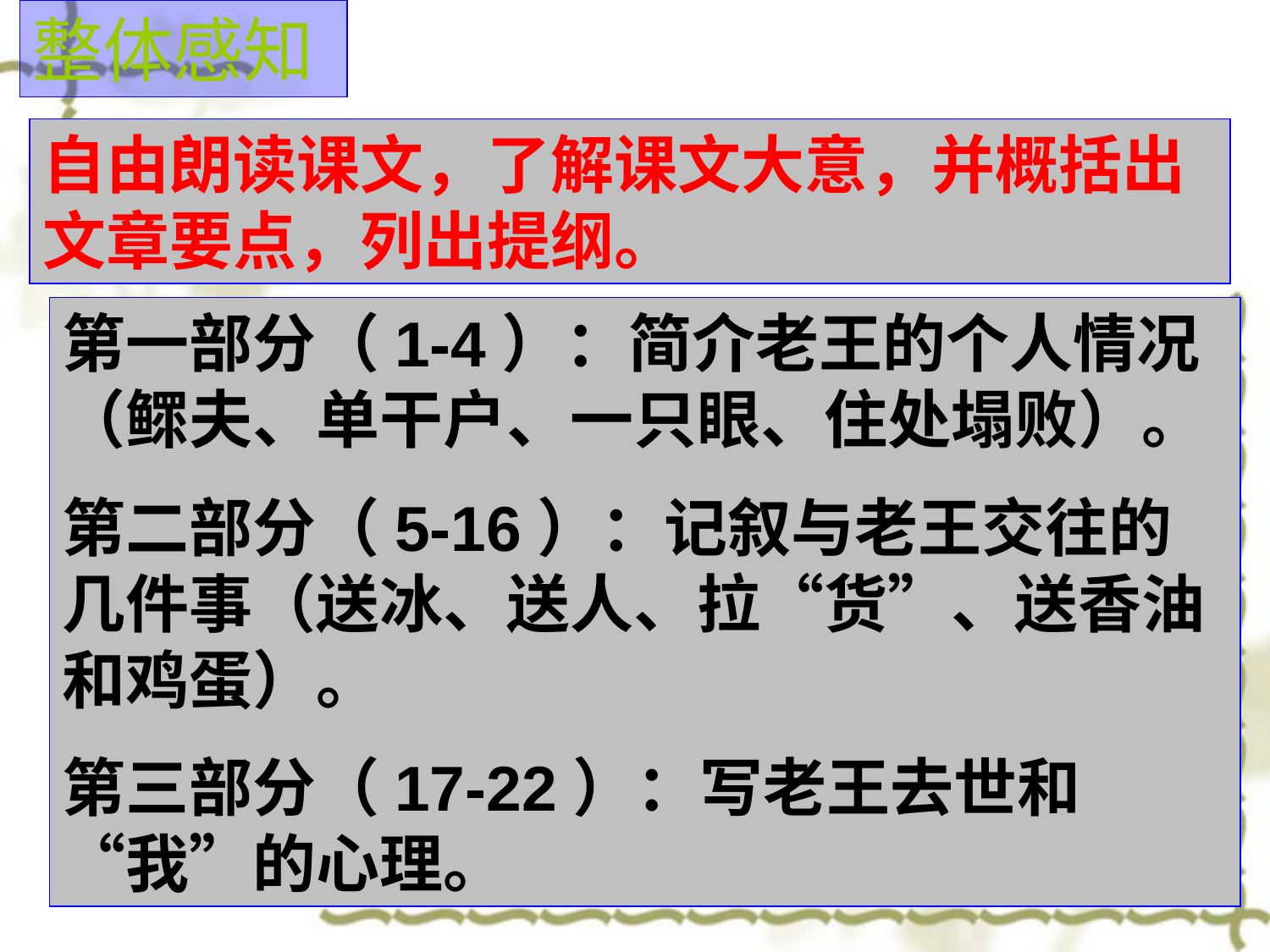

整体感知
自由朗读课文，了解课文大意，并概括出文章要点，列出提纲。
第一部分（1-4）：简介老王的个人情况（鳏夫、单干户、一只眼、住处塌败）。
第二部分（5-16）：记叙与老王交往的几件事（送冰、送人、拉“货”、送香油和鸡蛋）。
第三部分（17-22）：写老王去世和“我”的心理。